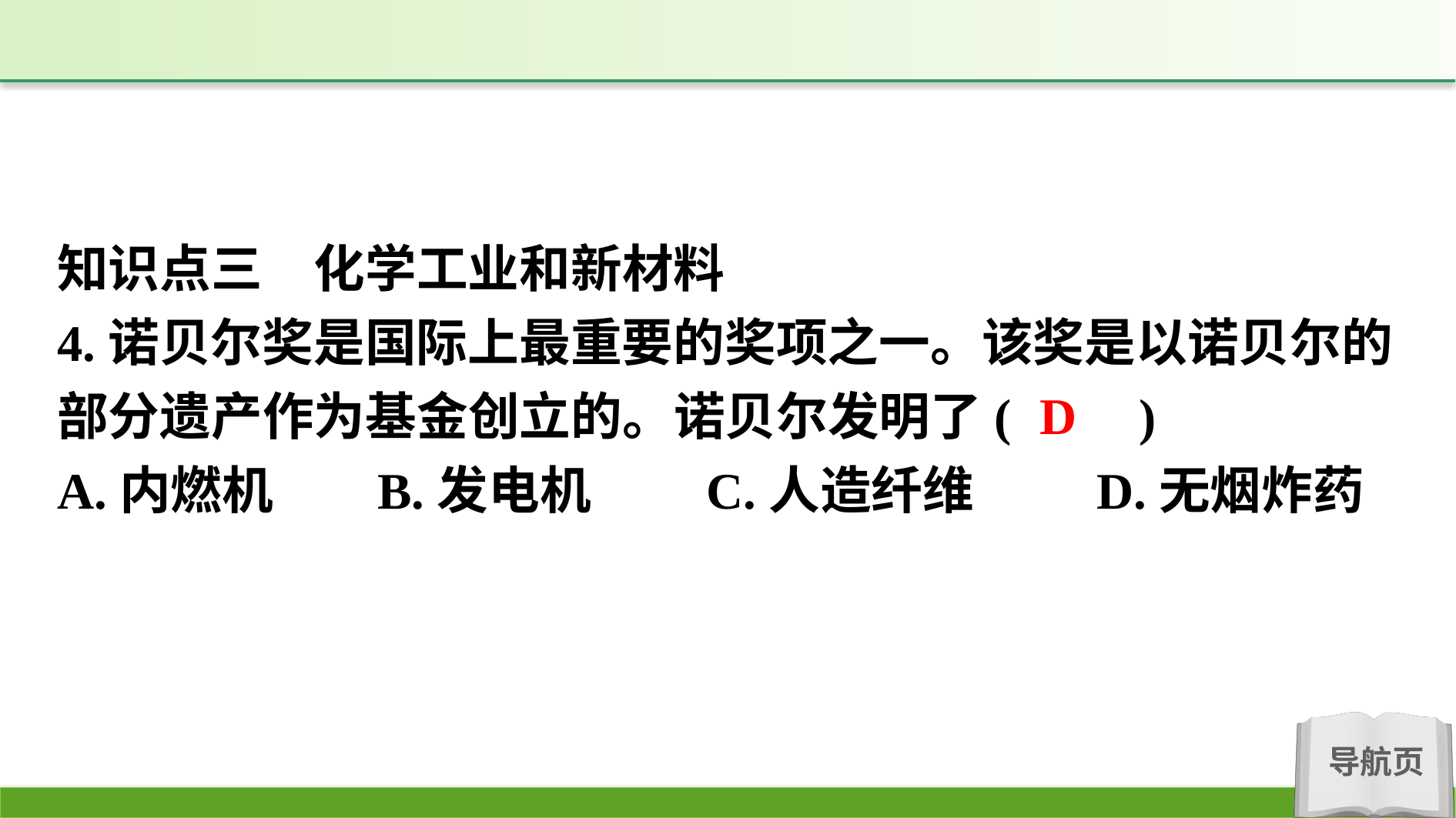

知识点三　化学工业和新材料
4.诺贝尔奖是国际上最重要的奖项之一。该奖是以诺贝尔的部分遗产作为基金创立的。诺贝尔发明了(　　)
A.内燃机　　	B.发电机　　C.人造纤维　	D.无烟炸药
D